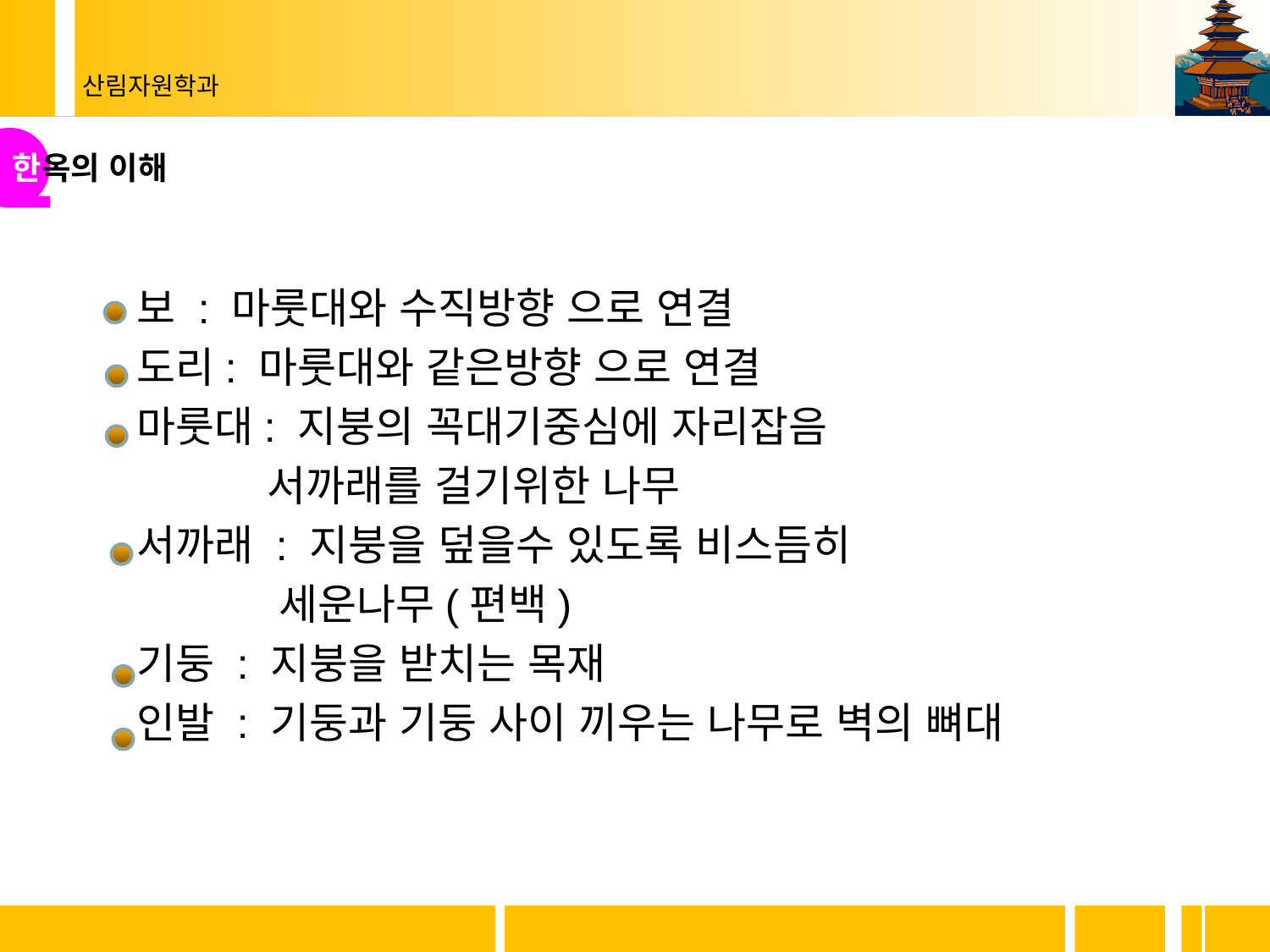

한옥의 이해

     보 : 마룻대와 수직방향 으로 연결
     도리: 마룻대와 같은방향 으로 연결
     마룻대: 지붕의 꼭대기중심에 자리잡음
                서까래를 걸기위한 나무
     서까래 : 지붕을 덮을수 있도록 비스듬히
                 세운나무(편백)
     기둥 : 지붕을 받치는 목재
     인발 : 기둥과 기둥 사이 끼우는 나무로 벽의 뼈대

11